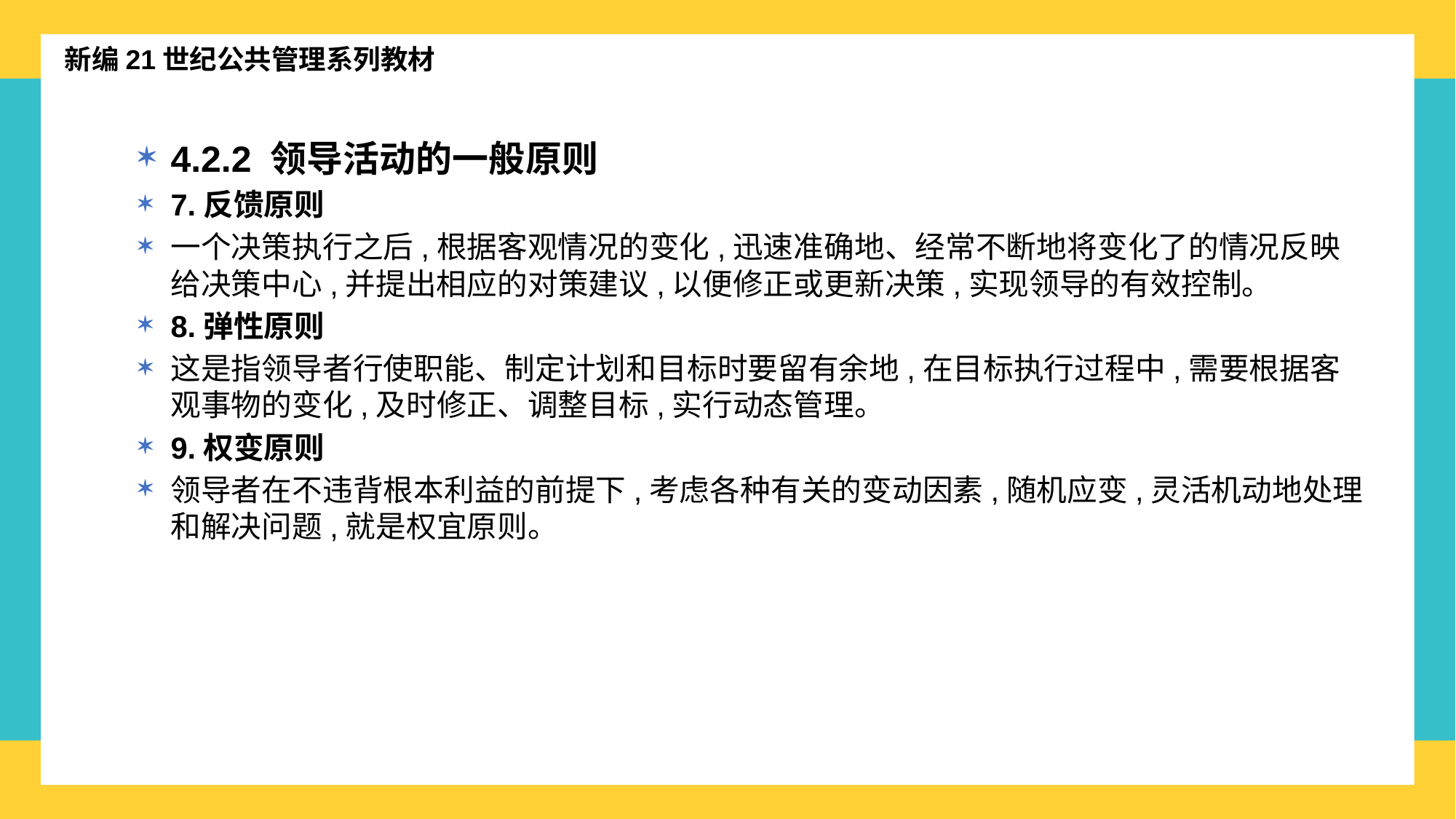

新编21世纪公共管理系列教材
4.2.2 领导活动的一般原则
7.反馈原则
一个决策执行之后,根据客观情况的变化,迅速准确地、经常不断地将变化了的情况反映给决策中心,并提出相应的对策建议,以便修正或更新决策,实现领导的有效控制。
8.弹性原则
这是指领导者行使职能、制定计划和目标时要留有余地,在目标执行过程中,需要根据客观事物的变化,及时修正、调整目标,实行动态管理。
9.权变原则
领导者在不违背根本利益的前提下,考虑各种有关的变动因素,随机应变,灵活机动地处理和解决问题,就是权宜原则。